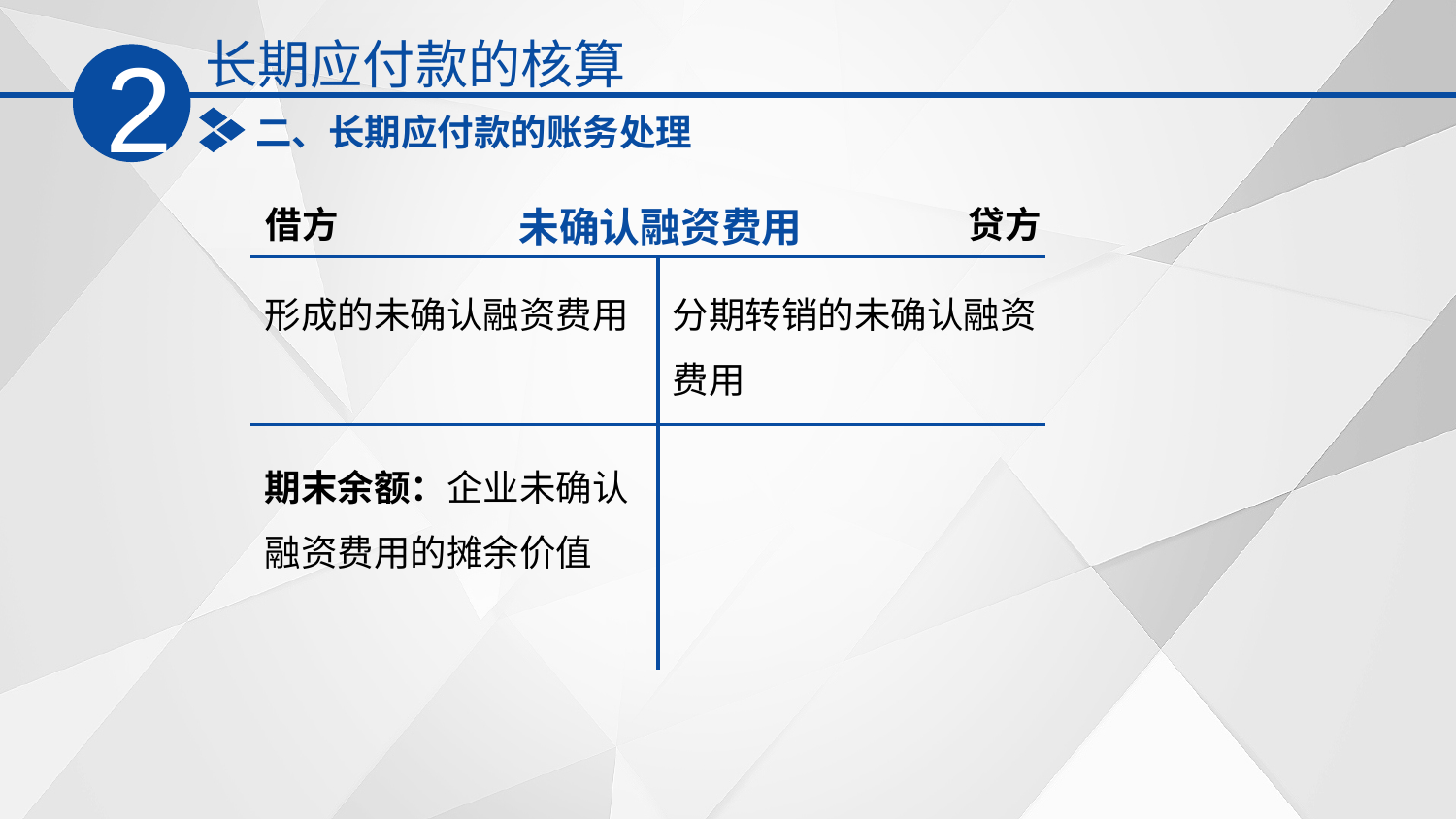

长期应付款的核算
2

二、长期应付款的账务处理

借方
未确认融资费用
贷方
分期转销的未确认融资费用
形成的未确认融资费用
期末余额：企业未确认融资费用的摊余价值